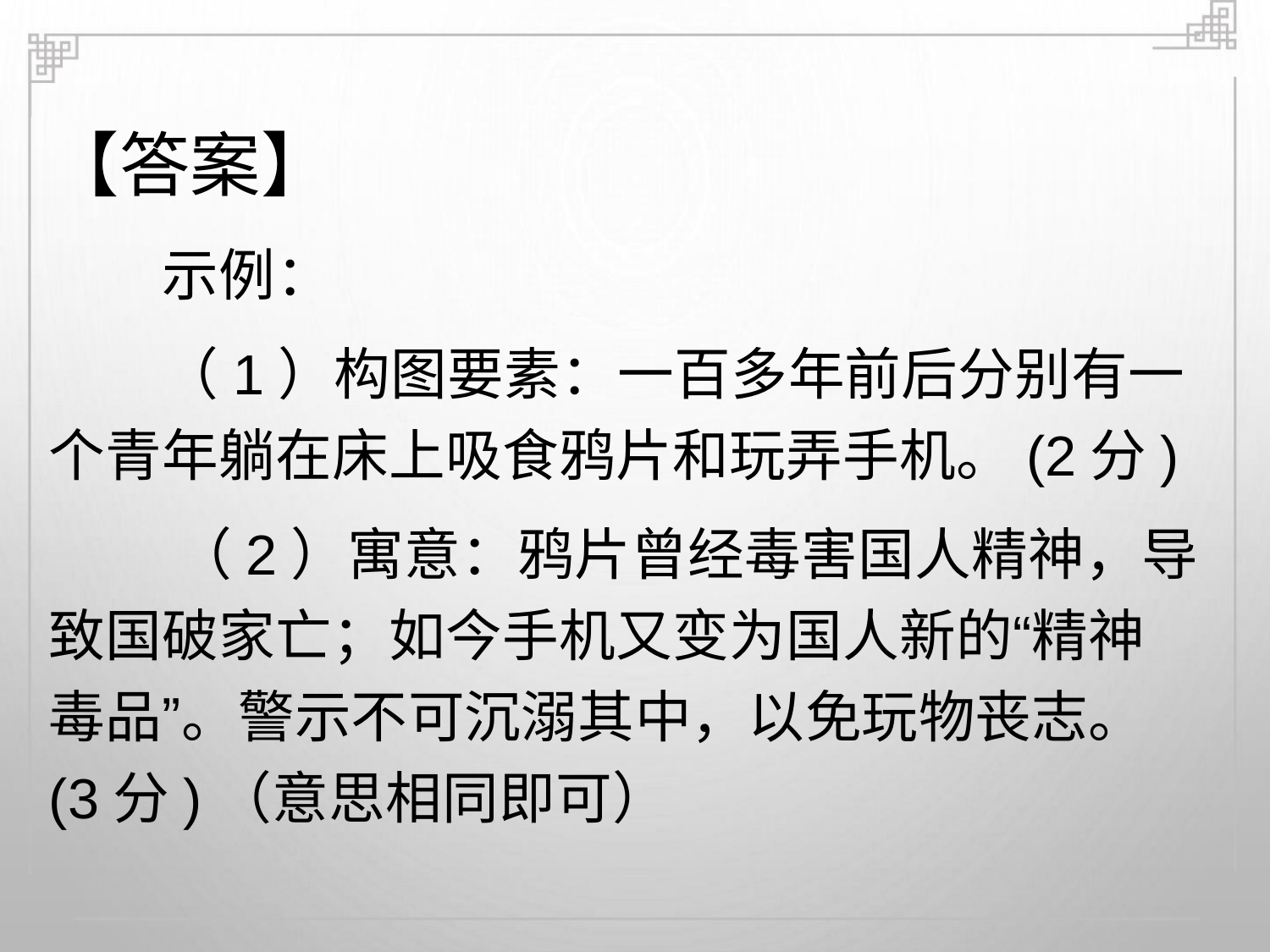

【答案】
示例：
（1）构图要素：一百多年前后分别有一
个青年躺在床上吸食鸦片和玩弄手机。(2分)
（2）寓意：鸦片曾经毒害国人精神，导
致国破家亡；如今手机又变为国人新的“精神
毒品”。警示不可沉溺其中，以免玩物丧志。
(3分)（意思相同即可）